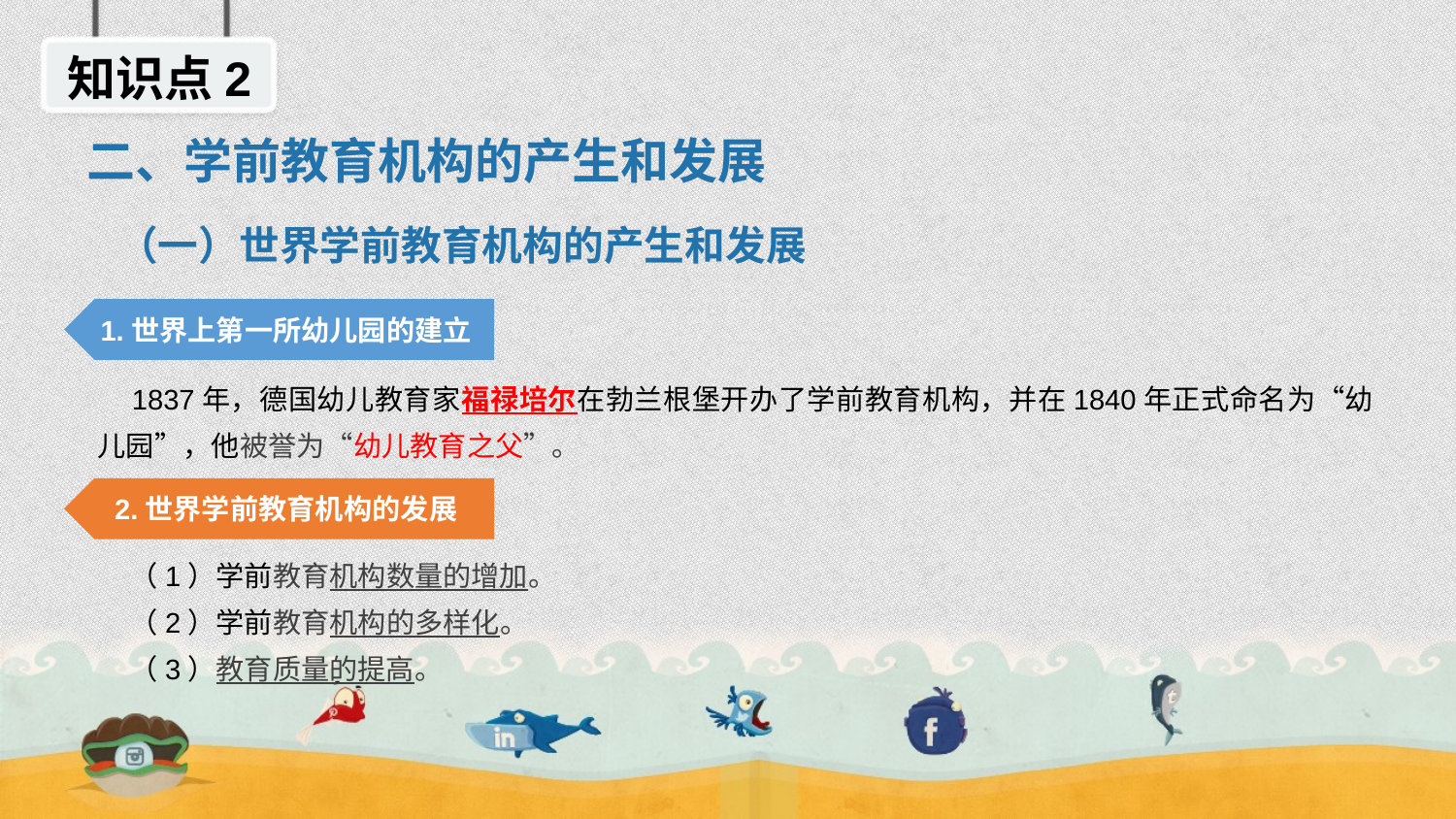

知识点2
二、学前教育机构的产生和发展
（一）世界学前教育机构的产生和发展

1.世界上第一所幼儿园的建立
    1837年，德国幼儿教育家福禄培尔在勃兰根堡开办了学前教育机构，并在1840年正式命名为“幼儿园”，他被誉为“幼儿教育之父”。

2.世界学前教育机构的发展
    （1）学前教育机构数量的增加。
    （2）学前教育机构的多样化。
    （3）教育质量的提高。